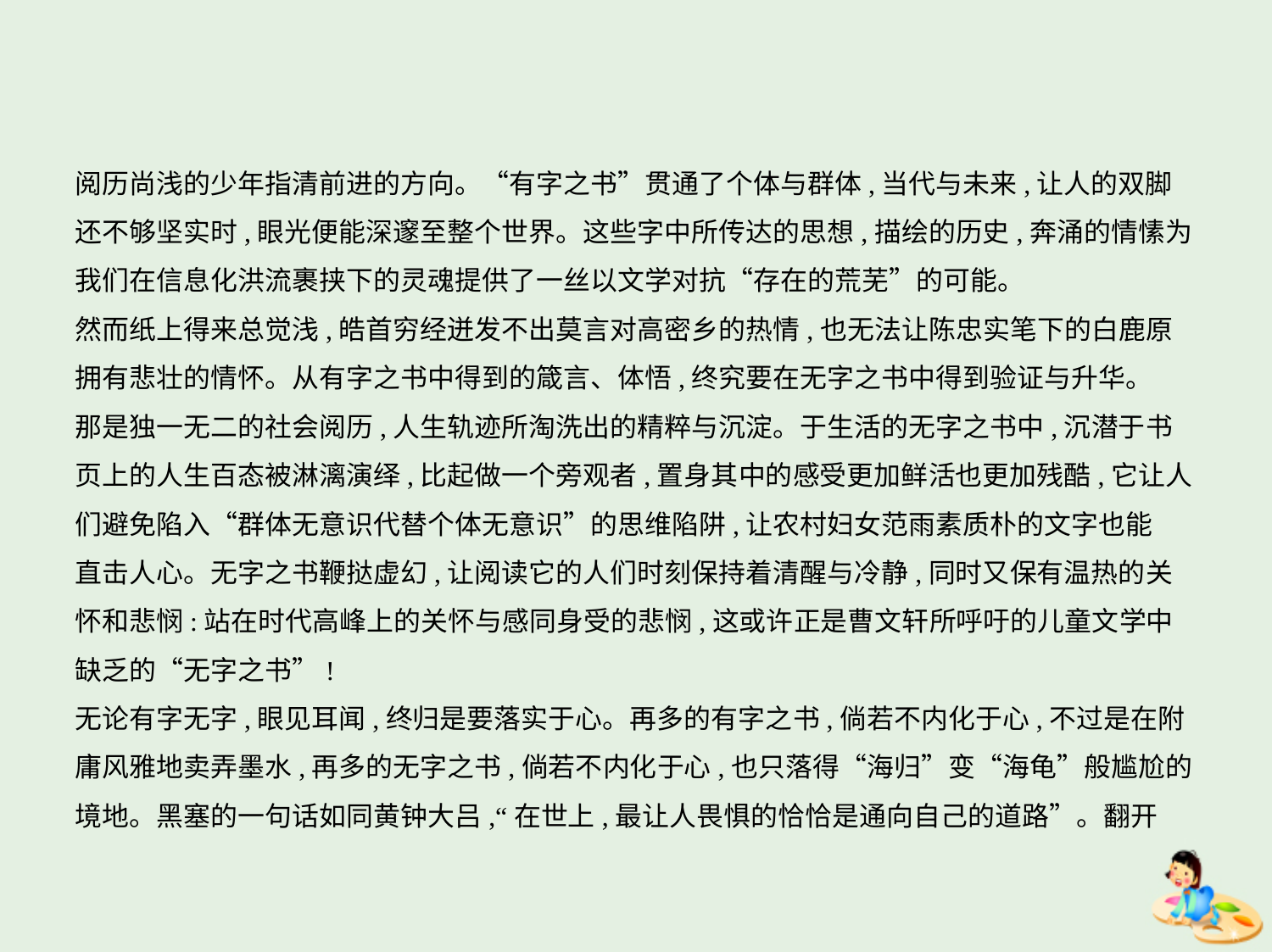

阅历尚浅的少年指清前进的方向。“有字之书”贯通了个体与群体,当代与未来,让人的双脚
还不够坚实时,眼光便能深邃至整个世界。这些字中所传达的思想,描绘的历史,奔涌的情愫为
我们在信息化洪流裹挟下的灵魂提供了一丝以文学对抗“存在的荒芜”的可能。
然而纸上得来总觉浅,皓首穷经迸发不出莫言对高密乡的热情,也无法让陈忠实笔下的白鹿原
拥有悲壮的情怀。从有字之书中得到的箴言、体悟,终究要在无字之书中得到验证与升华。
那是独一无二的社会阅历,人生轨迹所淘洗出的精粹与沉淀。于生活的无字之书中,沉潜于书
页上的人生百态被淋漓演绎,比起做一个旁观者,置身其中的感受更加鲜活也更加残酷,它让人
们避免陷入“群体无意识代替个体无意识”的思维陷阱,让农村妇女范雨素质朴的文字也能
直击人心。无字之书鞭挞虚幻,让阅读它的人们时刻保持着清醒与冷静,同时又保有温热的关
怀和悲悯:站在时代高峰上的关怀与感同身受的悲悯,这或许正是曹文轩所呼吁的儿童文学中
缺乏的“无字之书”!
无论有字无字,眼见耳闻,终归是要落实于心。再多的有字之书,倘若不内化于心,不过是在附
庸风雅地卖弄墨水,再多的无字之书,倘若不内化于心,也只落得“海归”变“海龟”般尴尬的
境地。黑塞的一句话如同黄钟大吕,“在世上,最让人畏惧的恰恰是通向自己的道路”。翻开